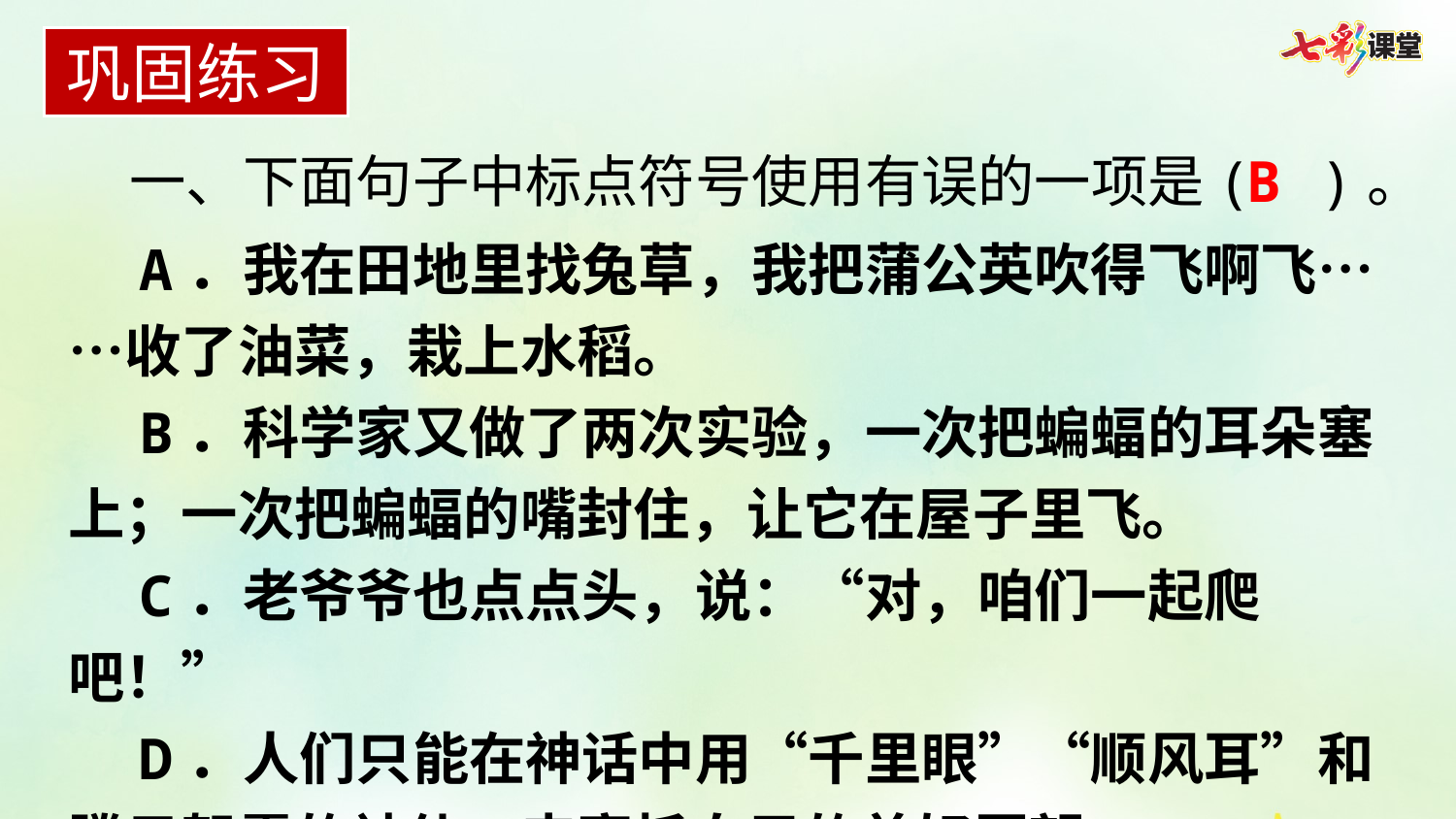

巩固练习
一、下面句子中标点符号使用有误的一项是(  )。
B
A．我在田地里找兔草，我把蒲公英吹得飞啊飞……收了油菜，栽上水稻。
B．科学家又做了两次实验，一次把蝙蝠的耳朵塞上；一次把蝙蝠的嘴封住，让它在屋子里飞。
C．老爷爷也点点头，说：“对，咱们一起爬吧！”
D．人们只能在神话中用“千里眼”“顺风耳”和腾云驾雾的神仙，来寄托自己的美好愿望。